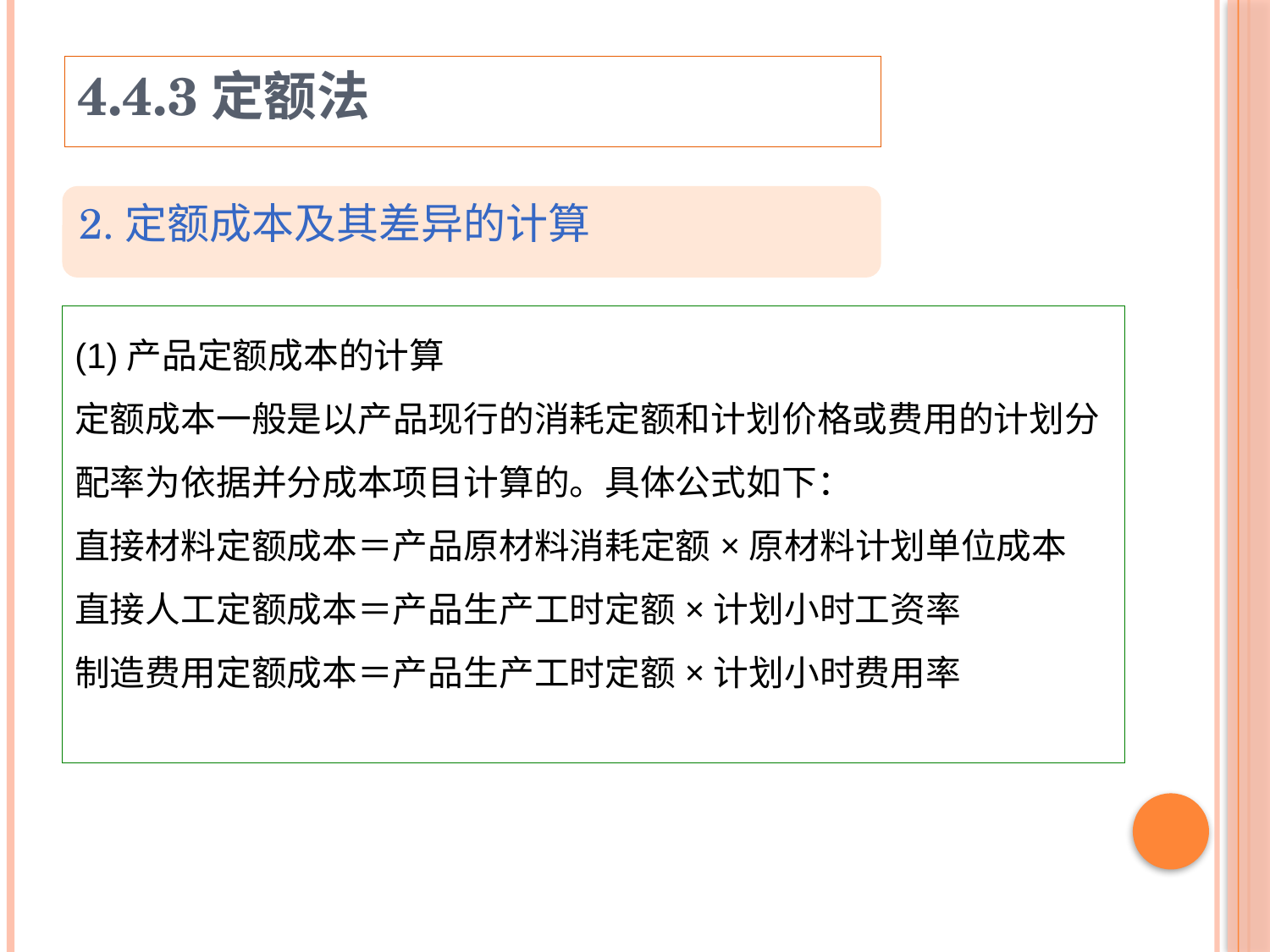

4.4.3定额法
2.定额成本及其差异的计算
(1)产品定额成本的计算
定额成本一般是以产品现行的消耗定额和计划价格或费用的计划分配率为依据并分成本项目计算的。具体公式如下：
直接材料定额成本＝产品原材料消耗定额×原材料计划单位成本
直接人工定额成本＝产品生产工时定额×计划小时工资率
制造费用定额成本＝产品生产工时定额×计划小时费用率